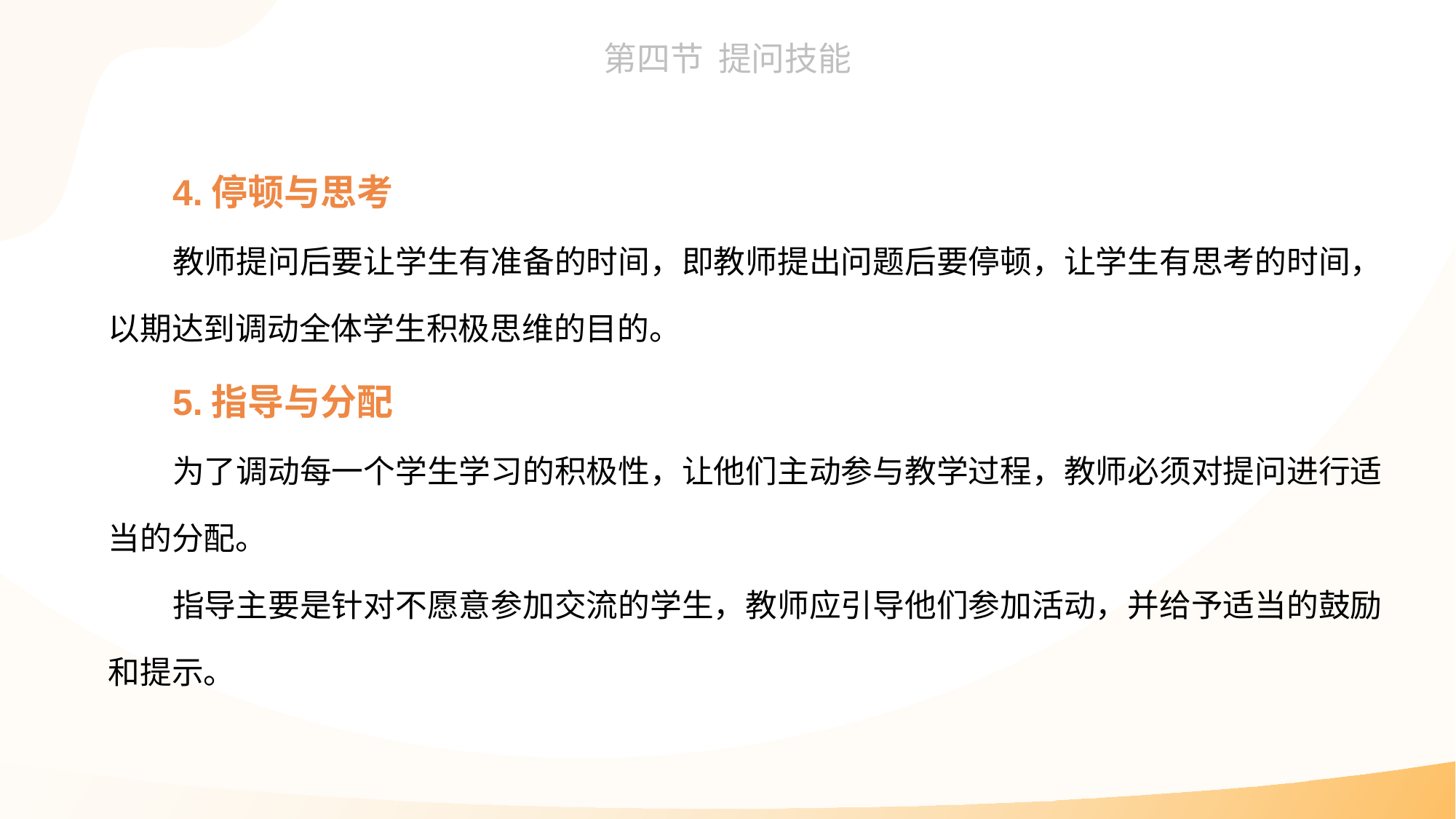

4.停顿与思考
教师提问后要让学生有准备的时间，即教师提出问题后要停顿，让学生有思考的时间，以期达到调动全体学生积极思维的目的。
5.指导与分配
为了调动每一个学生学习的积极性，让他们主动参与教学过程，教师必须对提问进行适当的分配。
指导主要是针对不愿意参加交流的学生，教师应引导他们参加活动，并给予适当的鼓励和提示。